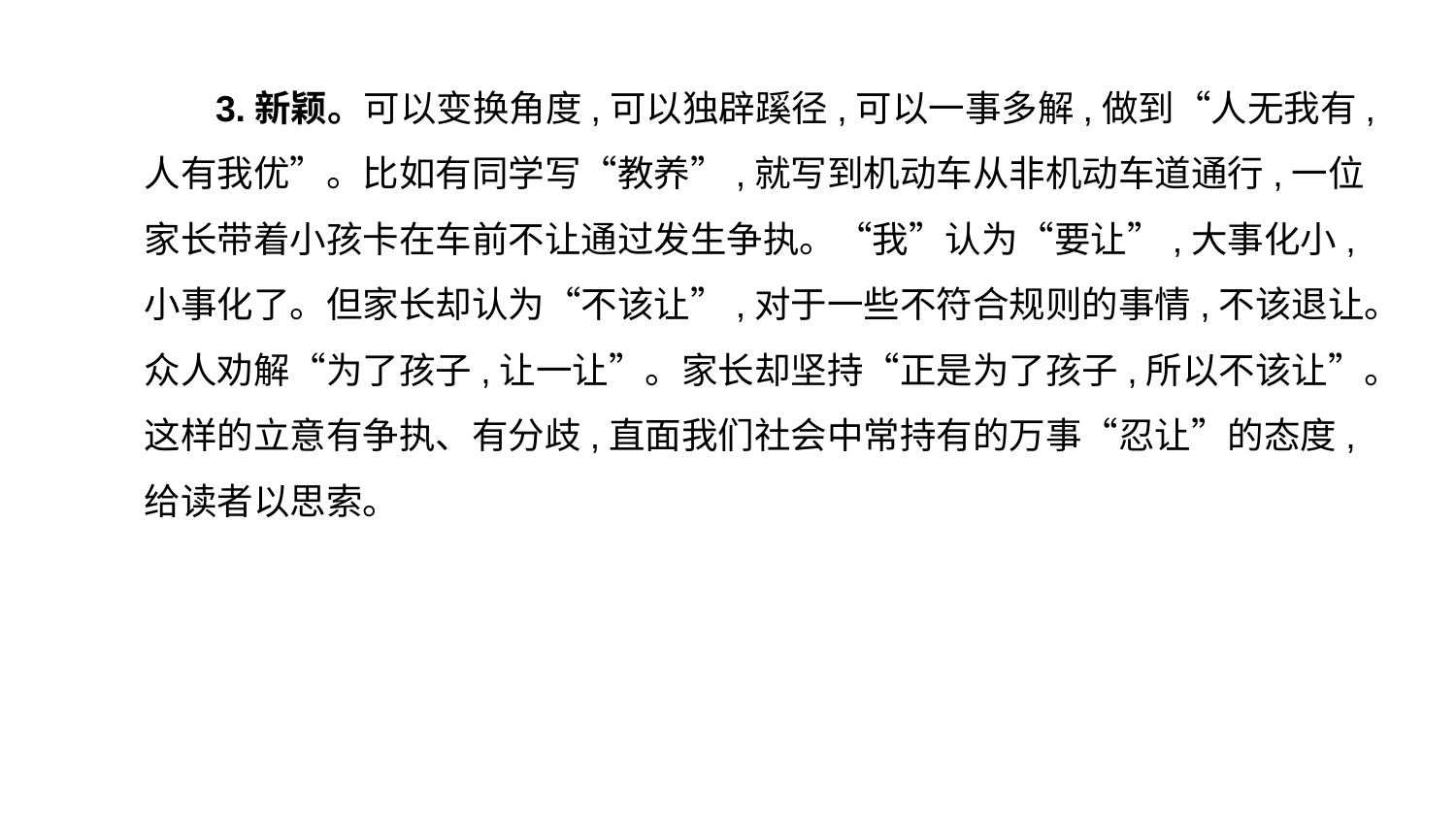

3.新颖。可以变换角度,可以独辟蹊径,可以一事多解,做到“人无我有,人有我优”。比如有同学写“教养”,就写到机动车从非机动车道通行,一位家长带着小孩卡在车前不让通过发生争执。“我”认为“要让”,大事化小,小事化了。但家长却认为“不该让”,对于一些不符合规则的事情,不该退让。众人劝解“为了孩子,让一让”。家长却坚持“正是为了孩子,所以不该让”。这样的立意有争执、有分歧,直面我们社会中常持有的万事“忍让”的态度,给读者以思索。